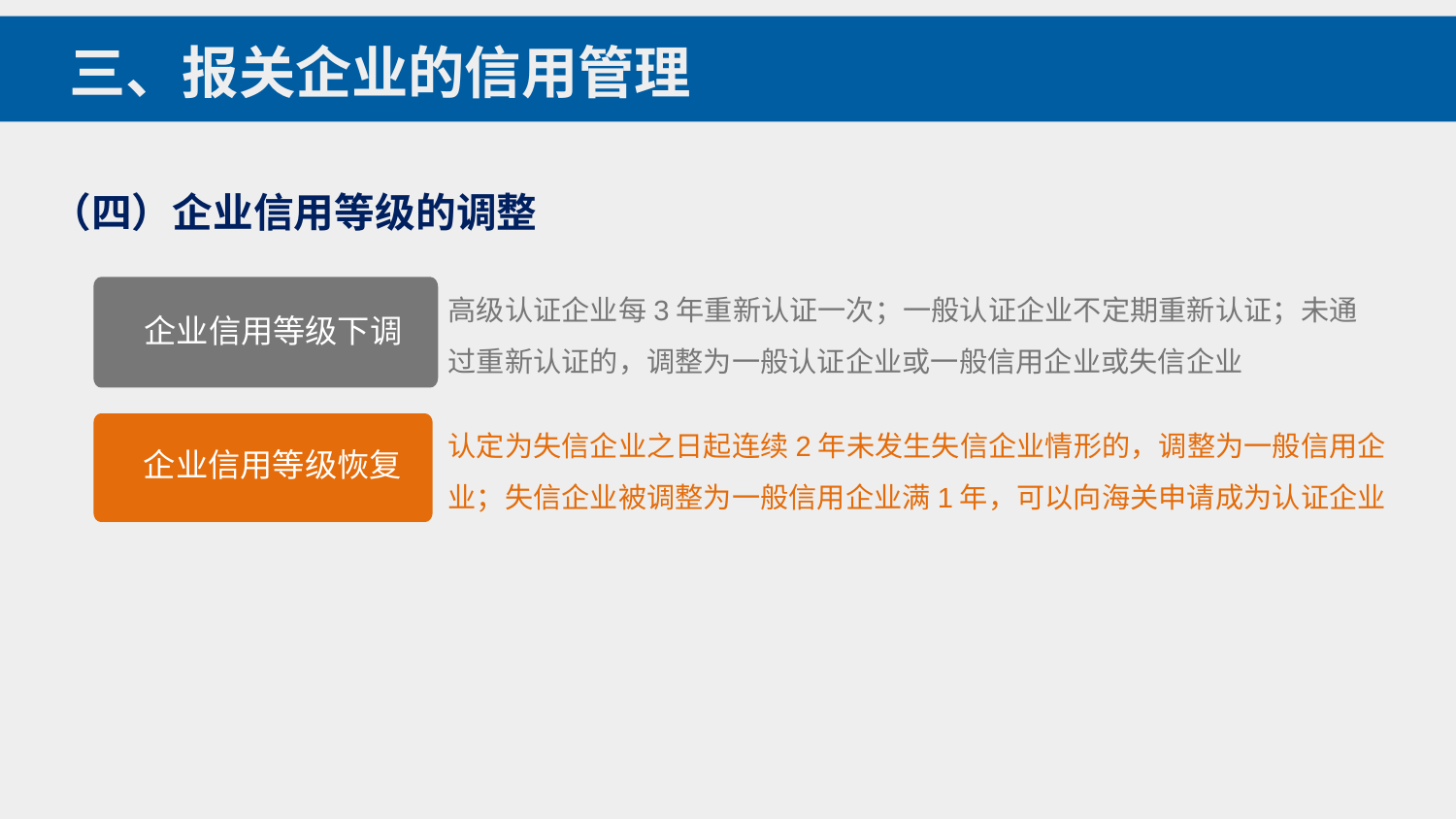

三、报关企业的信用管理
（四）企业信用等级的调整
高级认证企业每3年重新认证一次；一般认证企业不定期重新认证；未通过重新认证的，调整为一般认证企业或一般信用企业或失信企业

企业信用等级下调
认定为失信企业之日起连续2年未发生失信企业情形的，调整为一般信用企业；失信企业被调整为一般信用企业满1年，可以向海关申请成为认证企业

企业信用等级恢复